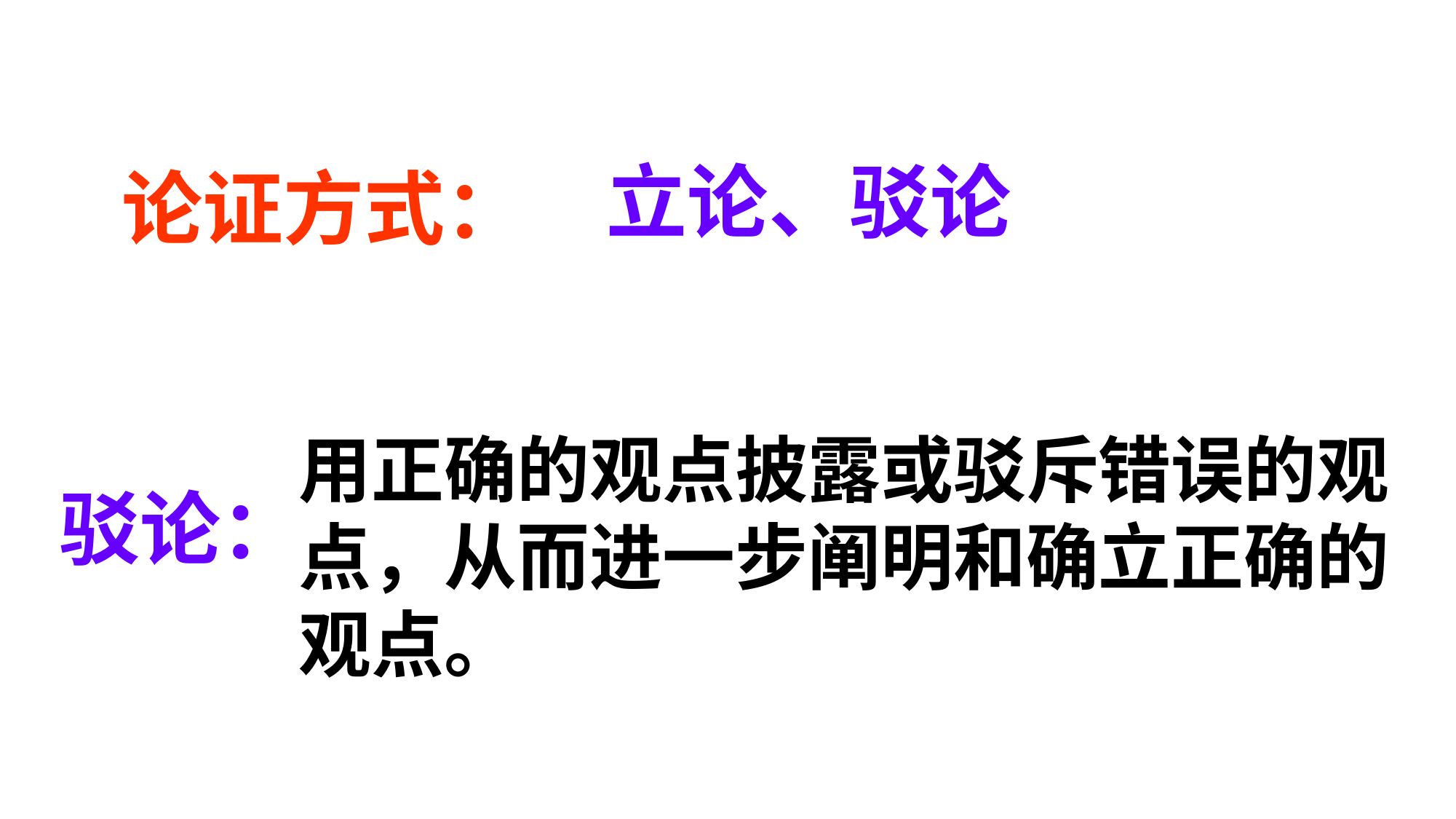

# 论证方式：
立论、驳论

用正确的观点披露或驳斥错误的观点，从而进一步阐明和确立正确的观点。
驳论：